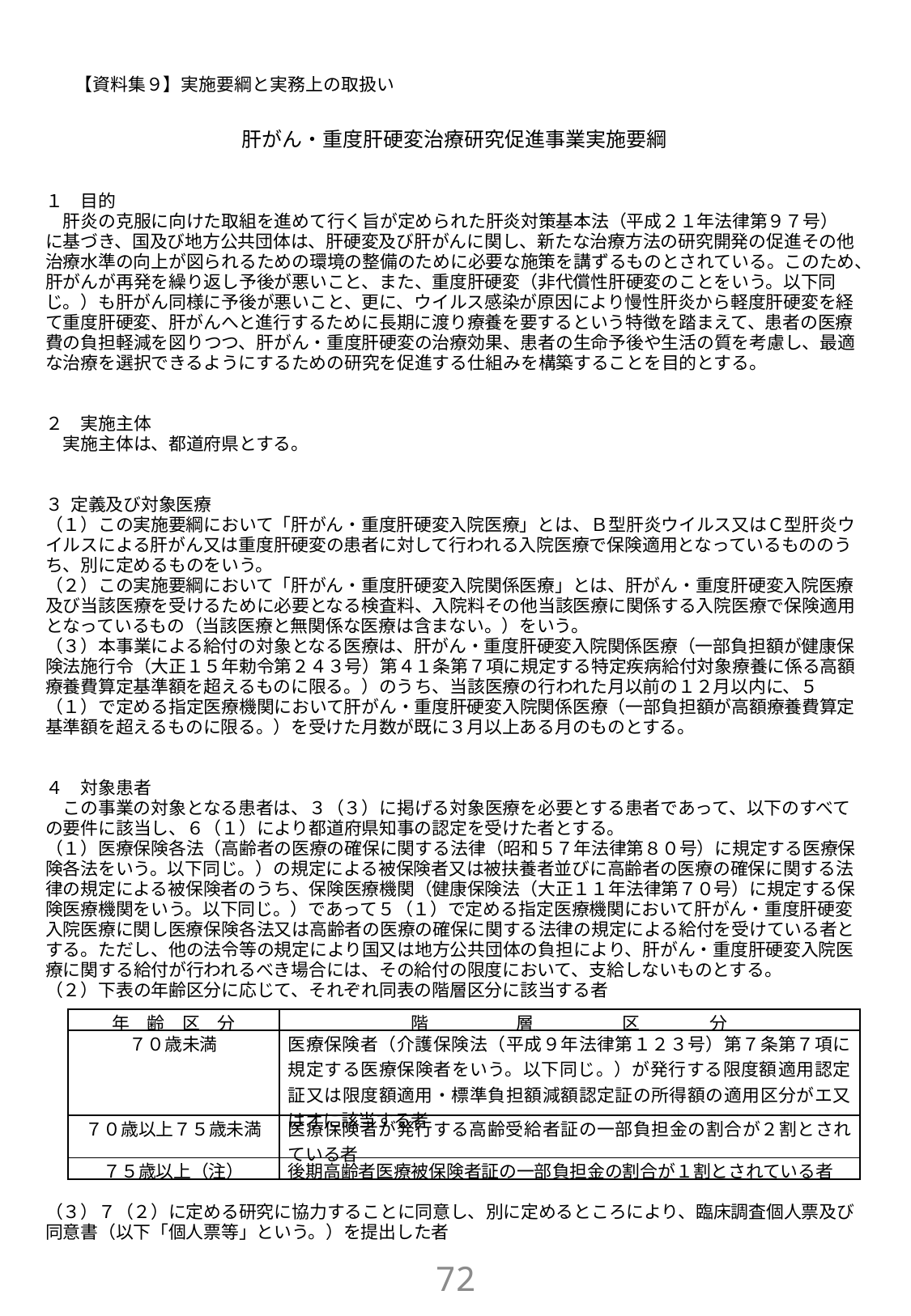

# 【資料集９】実施要綱と実務上の取扱い
肝がん・重度肝硬変治療研究促進事業実施要綱

１　目的
　肝炎の克服に向けた取組を進めて行く旨が定められた肝炎対策基本法（平成２１年法律第９７号）
に基づき、国及び地方公共団体は、肝硬変及び肝がんに関し、新たな治療方法の研究開発の促進その他治療水準の向上が図られるための環境の整備のために必要な施策を講ずるものとされている。このため、肝がんが再発を繰り返し予後が悪いこと、また、重度肝硬変（非代償性肝硬変のことをいう。以下同じ。）も肝がん同様に予後が悪いこと、更に、ウイルス感染が原因により慢性肝炎から軽度肝硬変を経て重度肝硬変、肝がんへと進行するために長期に渡り療養を要するという特徴を踏まえて、患者の医療費の負担軽減を図りつつ、肝がん・重度肝硬変の治療効果、患者の生命予後や生活の質を考慮し、最適な治療を選択できるようにするための研究を促進する仕組みを構築することを目的とする。

２　実施主体
　実施主体は、都道府県とする。

３  定義及び対象医療
（１）この実施要綱において「肝がん・重度肝硬変入院医療」とは、Ｂ型肝炎ウイルス又はＣ型肝炎ウイルスによる肝がん又は重度肝硬変の患者に対して行われる入院医療で保険適用となっているもののうち、別に定めるものをいう。
（２）この実施要綱において「肝がん・重度肝硬変入院関係医療」とは、肝がん・重度肝硬変入院医療及び当該医療を受けるために必要となる検査料、入院料その他当該医療に関係する入院医療で保険適用となっているもの（当該医療と無関係な医療は含まない。）をいう。
（３）本事業による給付の対象となる医療は、肝がん・重度肝硬変入院関係医療（一部負担額が健康保険法施行令（大正１５年勅令第２４３号）第４１条第７項に規定する特定疾病給付対象療養に係る高額療養費算定基準額を超えるものに限る。）のうち、当該医療の行われた月以前の１２月以内に、５（１）で定める指定医療機関において肝がん・重度肝硬変入院関係医療（一部負担額が高額療養費算定基準額を超えるものに限る。）を受けた月数が既に３月以上ある月のものとする。

４　対象患者
　この事業の対象となる患者は、３（３）に掲げる対象医療を必要とする患者であって、以下のすべての要件に該当し、６（１）により都道府県知事の認定を受けた者とする。
（１）医療保険各法（高齢者の医療の確保に関する法律（昭和５７年法律第８０号）に規定する医療保険各法をいう。以下同じ。）の規定による被保険者又は被扶養者並びに高齢者の医療の確保に関する法律の規定による被保険者のうち、保険医療機関（健康保険法（大正１１年法律第７０号）に規定する保険医療機関をいう。以下同じ。）であって５（１）で定める指定医療機関において肝がん・重度肝硬変入院医療に関し医療保険各法又は高齢者の医療の確保に関する法律の規定による給付を受けている者とする。ただし、他の法令等の規定により国又は地方公共団体の負担により、肝がん・重度肝硬変入院医療に関する給付が行われるべき場合には、その給付の限度において、支給しないものとする。
（２）下表の年齢区分に応じて、それぞれ同表の階層区分に該当する者

（３）７（２）に定める研究に協力することに同意し、別に定めるところにより、臨床調査個人票及び同意書（以下「個人票等」という。）を提出した者
| 年　齢　区　分 | 階　　　　　層　　　　　区　　　　分 |
| --- | --- |
| ７０歳未満 | 医療保険者（介護保険法（平成９年法律第１２３号）第７条第７項に規定する医療保険者をいう。以下同じ。）が発行する限度額適用認定証又は限度額適用・標準負担額減額認定証の所得額の適用区分がエ又はオに該当する者 |
| ７０歳以上７５歳未満 | 医療保険者が発行する高齢受給者証の一部負担金の割合が２割とされている者 |
| ７５歳以上（注） | 後期高齢者医療被保険者証の一部負担金の割合が１割とされている者 |
72